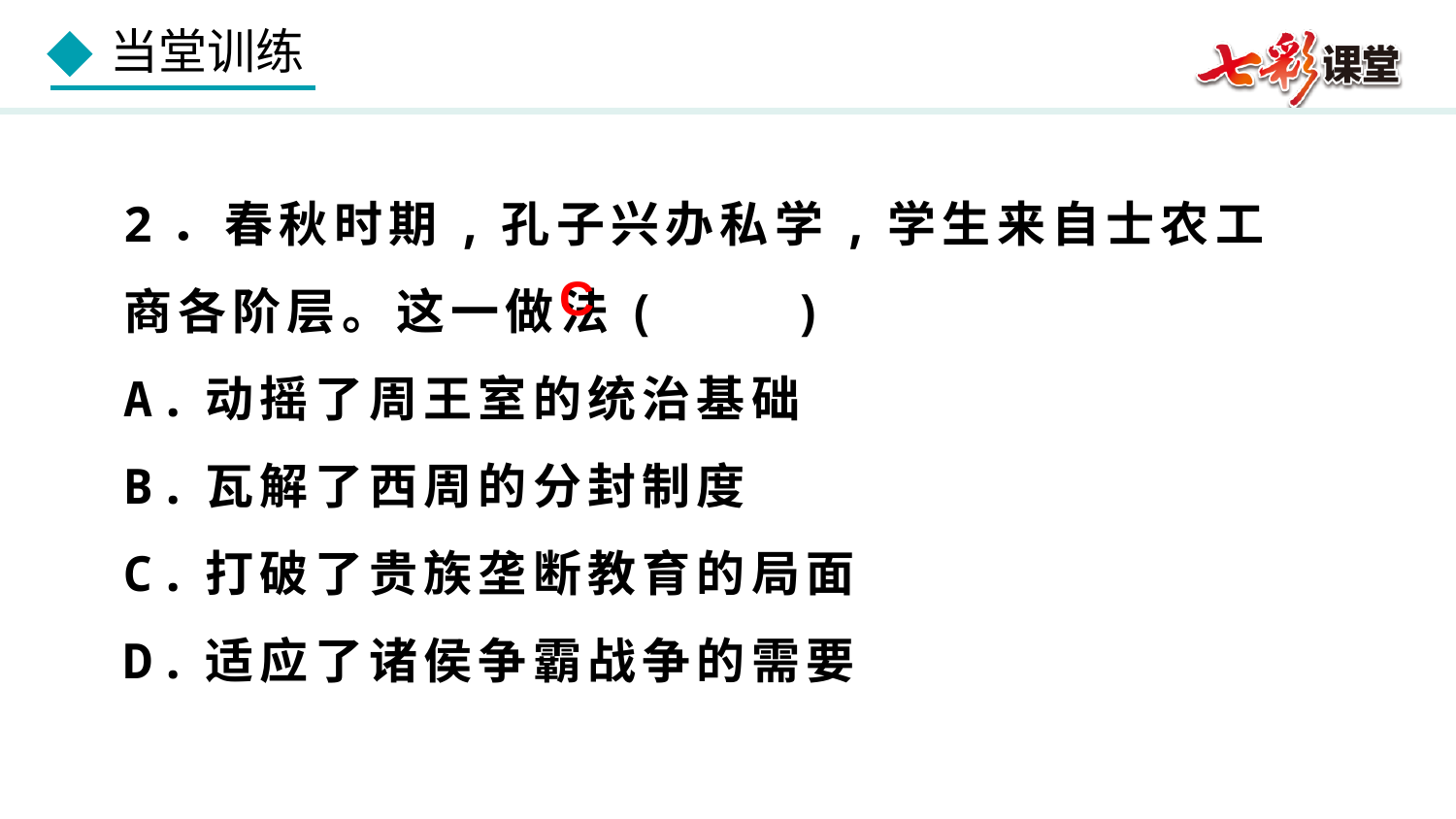

2．春秋时期,孔子兴办私学,学生来自士农工商各阶层。这一做法(　　)
A.动摇了周王室的统治基础
B.瓦解了西周的分封制度
C.打破了贵族垄断教育的局面
D.适应了诸侯争霸战争的需要
C